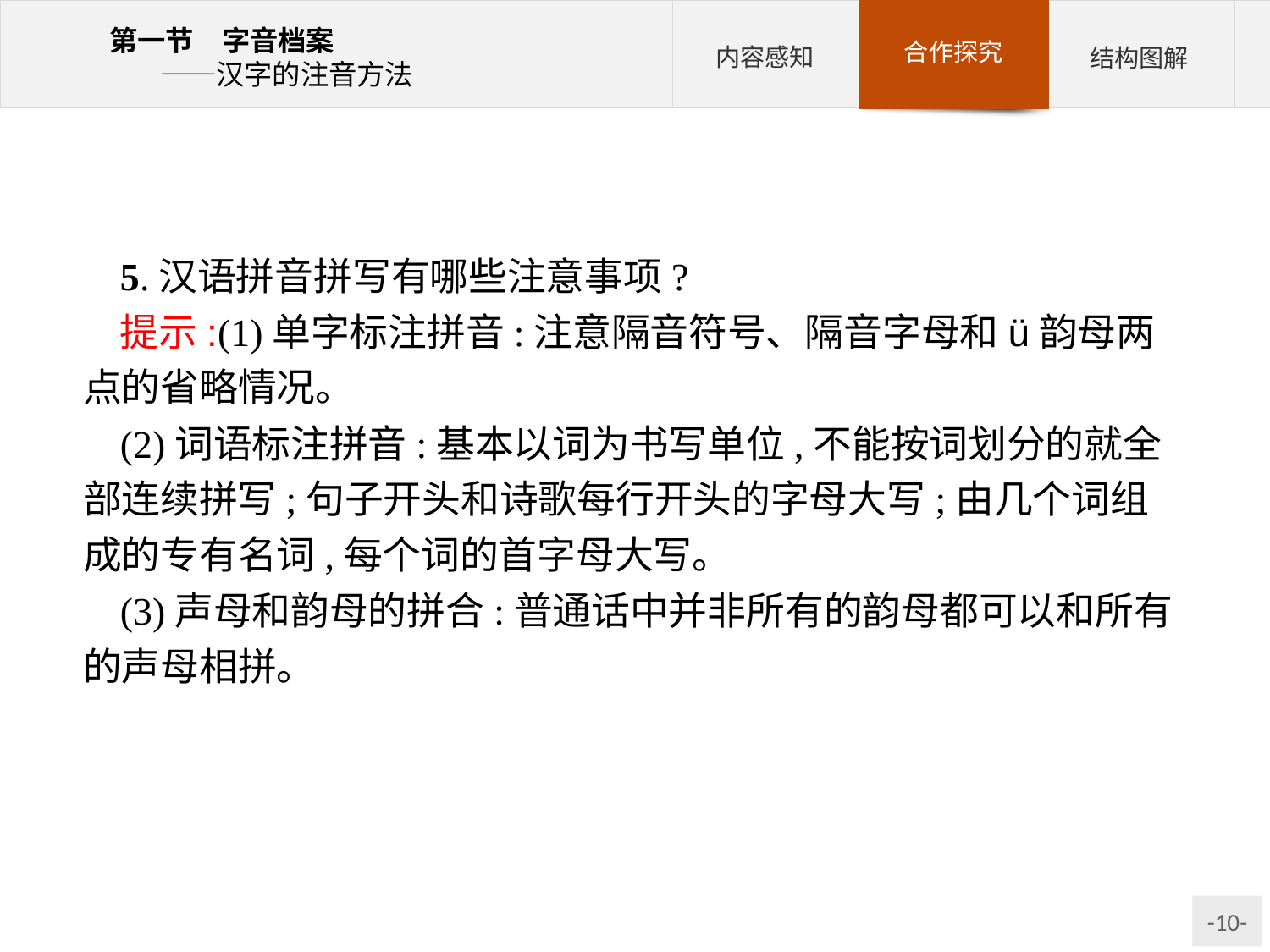

5.汉语拼音拼写有哪些注意事项?
提示:(1)单字标注拼音:注意隔音符号、隔音字母和ü韵母两点的省略情况。
(2)词语标注拼音:基本以词为书写单位,不能按词划分的就全部连续拼写;句子开头和诗歌每行开头的字母大写;由几个词组成的专有名词,每个词的首字母大写。
(3)声母和韵母的拼合:普通话中并非所有的韵母都可以和所有的声母相拼。